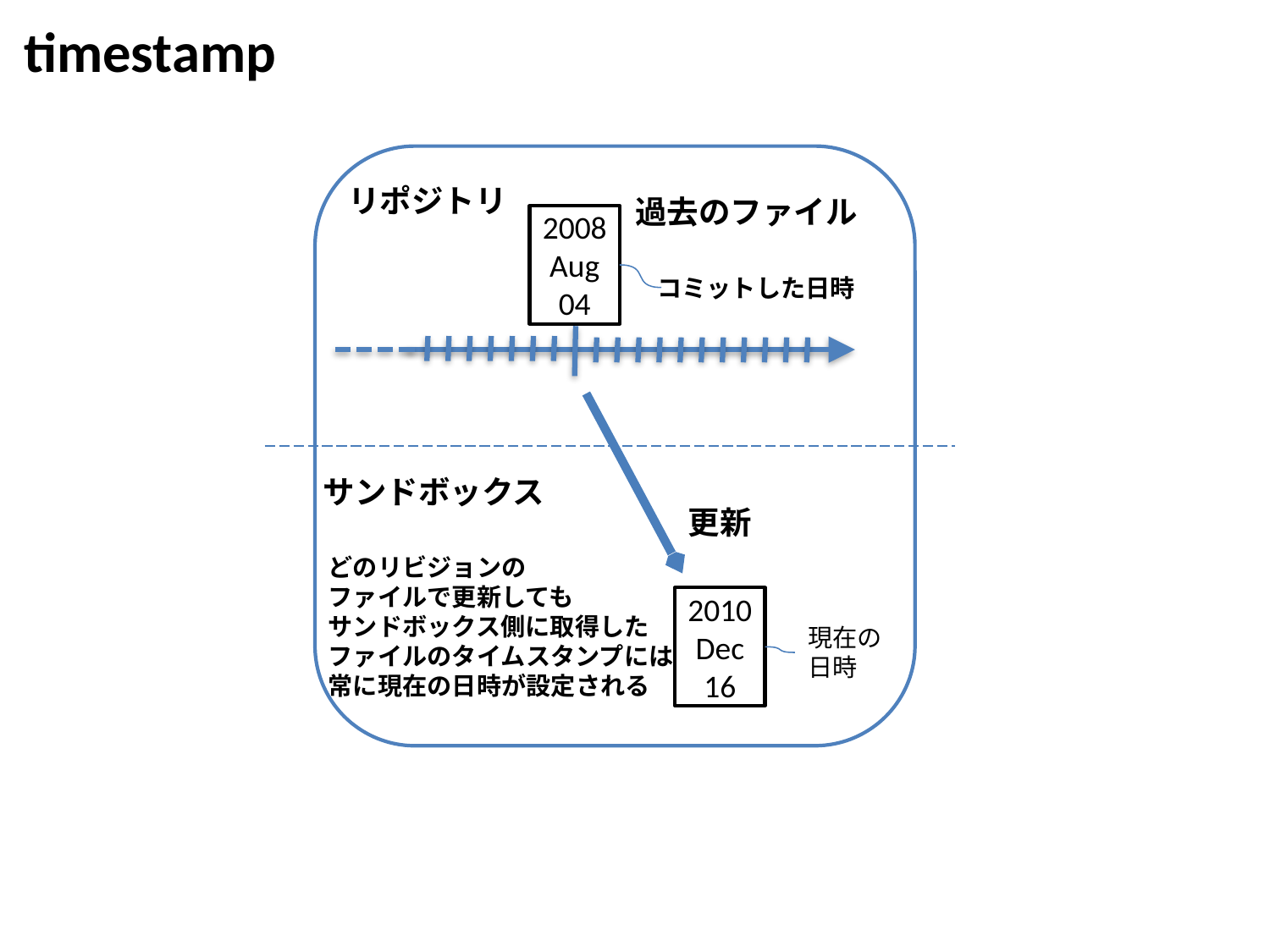

timestamp

リポジトリ
過去のファイル
2008
Aug
04
コミットした日時
サンドボックス
更新
どのリビジョンの
ファイルで更新しても
サンドボックス側に取得した
ファイルのタイムスタンプには
常に現在の日時が設定される
2010
Dec
16
現在の
日時